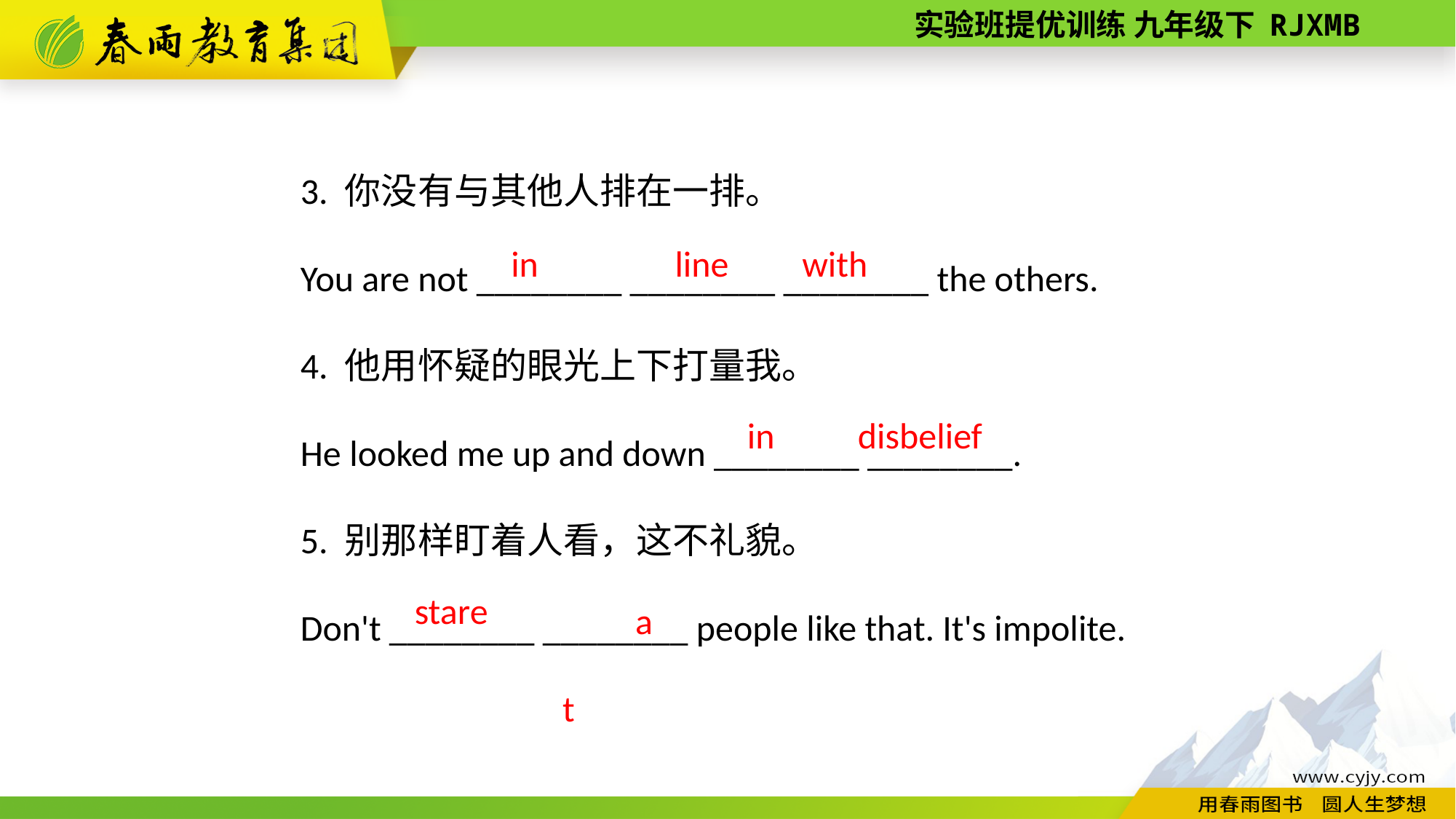

3. 你没有与其他人排在一排。
You are not ________ ________ ________ the others.
4. 他用怀疑的眼光上下打量我。
He looked me up and down ________ ________.
5. 别那样盯着人看，这不礼貌。
Don't ________ ________ people like that. It's impolite.
line
with
in
 in
disbelief
at
 stare